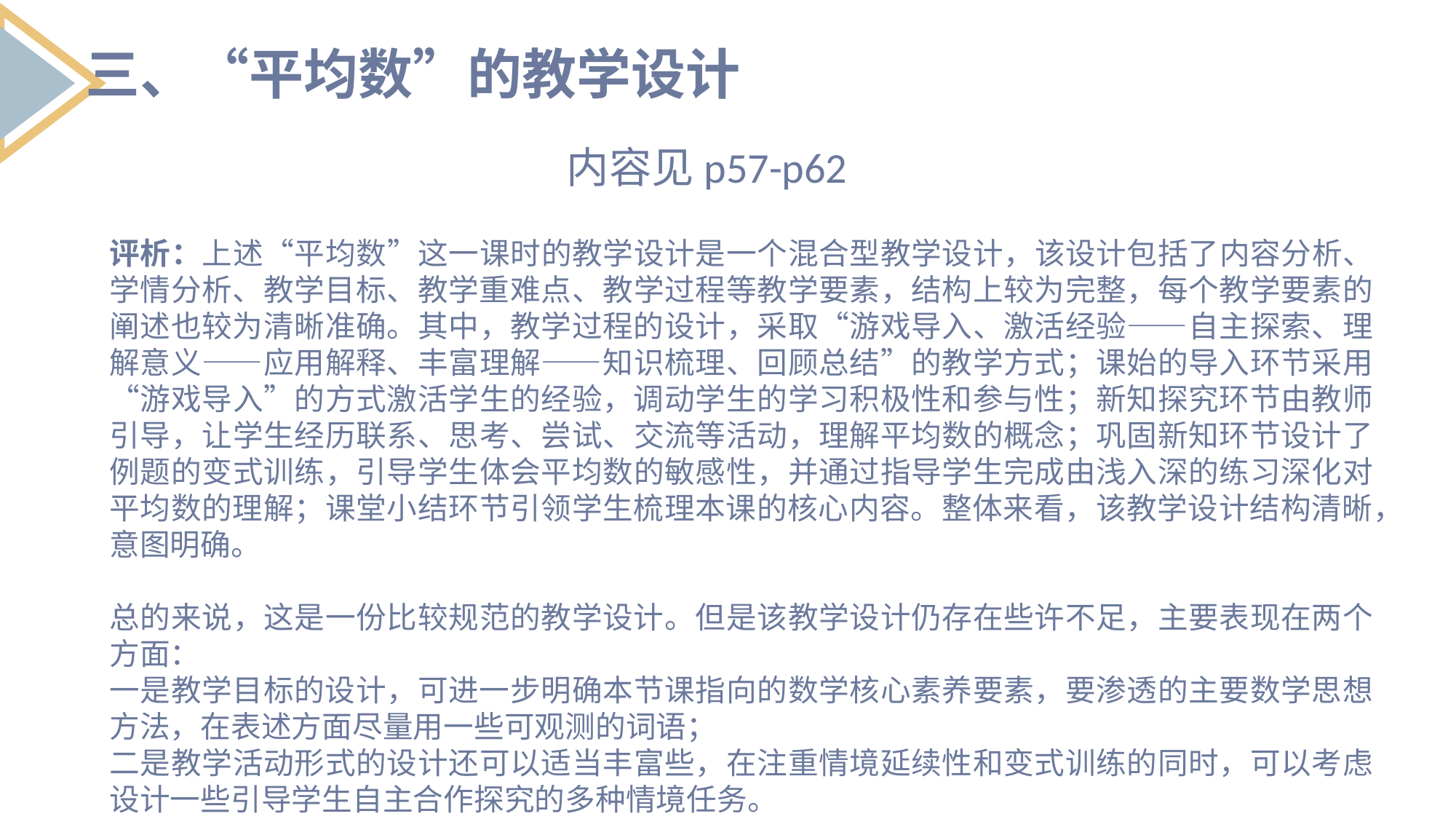

三、“平均数”的教学设计

内容见p57-p62
评析：上述“平均数”这一课时的教学设计是一个混合型教学设计，该设计包括了内容分析、学情分析、教学目标、教学重难点、教学过程等教学要素，结构上较为完整，每个教学要素的阐述也较为清晰准确。其中，教学过程的设计，采取“游戏导入、激活经验——自主探索、理解意义——应用解释、丰富理解——知识梳理、回顾总结”的教学方式；课始的导入环节采用“游戏导入”的方式激活学生的经验，调动学生的学习积极性和参与性；新知探究环节由教师引导，让学生经历联系、思考、尝试、交流等活动，理解平均数的概念；巩固新知环节设计了例题的变式训练，引导学生体会平均数的敏感性，并通过指导学生完成由浅入深的练习深化对平均数的理解；课堂小结环节引领学生梳理本课的核心内容。整体来看，该教学设计结构清晰，意图明确。

总的来说，这是一份比较规范的教学设计。但是该教学设计仍存在些许不足，主要表现在两个方面：
一是教学目标的设计，可进一步明确本节课指向的数学核心素养要素，要渗透的主要数学思想方法，在表述方面尽量用一些可观测的词语；
二是教学活动形式的设计还可以适当丰富些，在注重情境延续性和变式训练的同时，可以考虑设计一些引导学生自主合作探究的多种情境任务。
列出要点